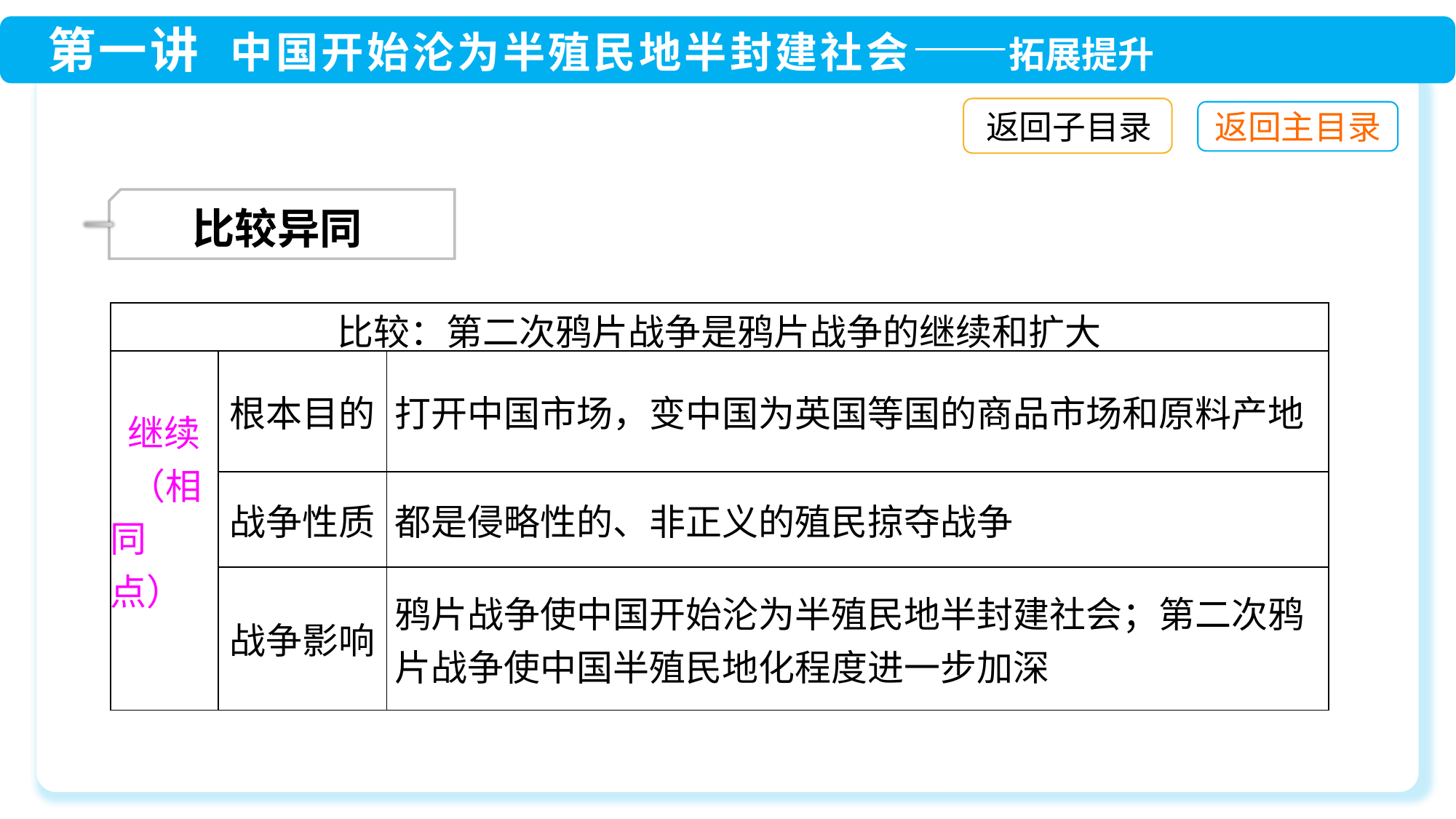

返回子目录
 比较异同

| 比较：第二次鸦片战争是鸦片战争的继续和扩大 |  |  |
| --- | --- | --- |
| 继续 （相同点） | 根本目的 | 打开中国市场，变中国为英国等国的商品市场和原料产地 |
|  | 战争性质 | 都是侵略性的、非正义的殖民掠夺战争 |
|  | 战争影响 | 鸦片战争使中国开始沦为半殖民地半封建社会；第二次鸦片战争使中国半殖民地化程度进一步加深 |